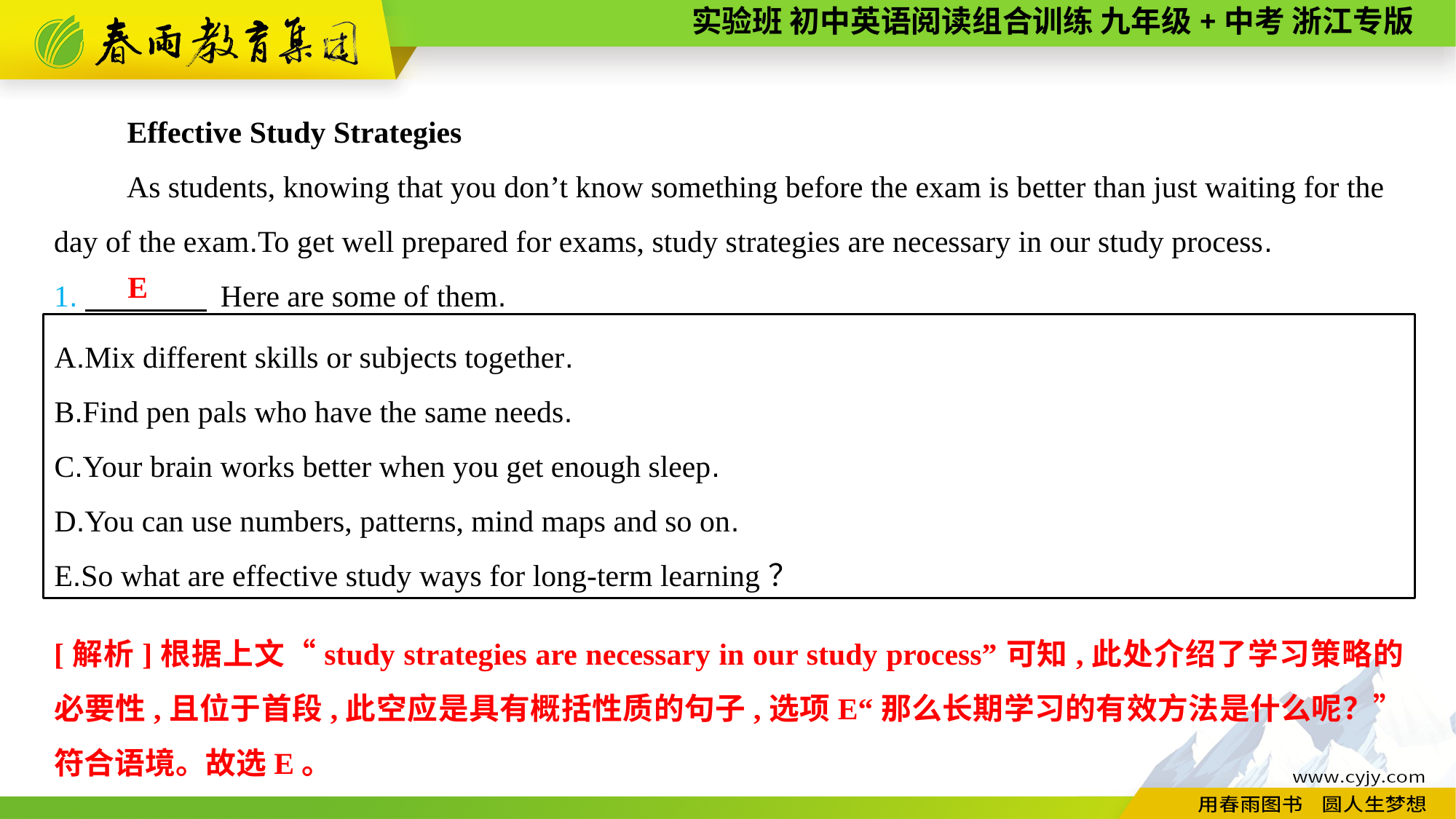

Effective Study Strategies
As students, knowing that you don’t know something before the exam is better than just waiting for the day of the exam.To get well prepared for exams, study strategies are necessary in our study process.
1.　　　　 Here are some of them.
E
A.Mix different skills or subjects together.
B.Find pen pals who have the same needs.
C.Your brain works better when you get enough sleep.
D.You can use numbers, patterns, mind maps and so on.
E.So what are effective study ways for long-term learning？
[解析]根据上文“study strategies are necessary in our study process”可知,此处介绍了学习策略的必要性,且位于首段,此空应是具有概括性质的句子,选项E“那么长期学习的有效方法是什么呢？”符合语境。故选E。